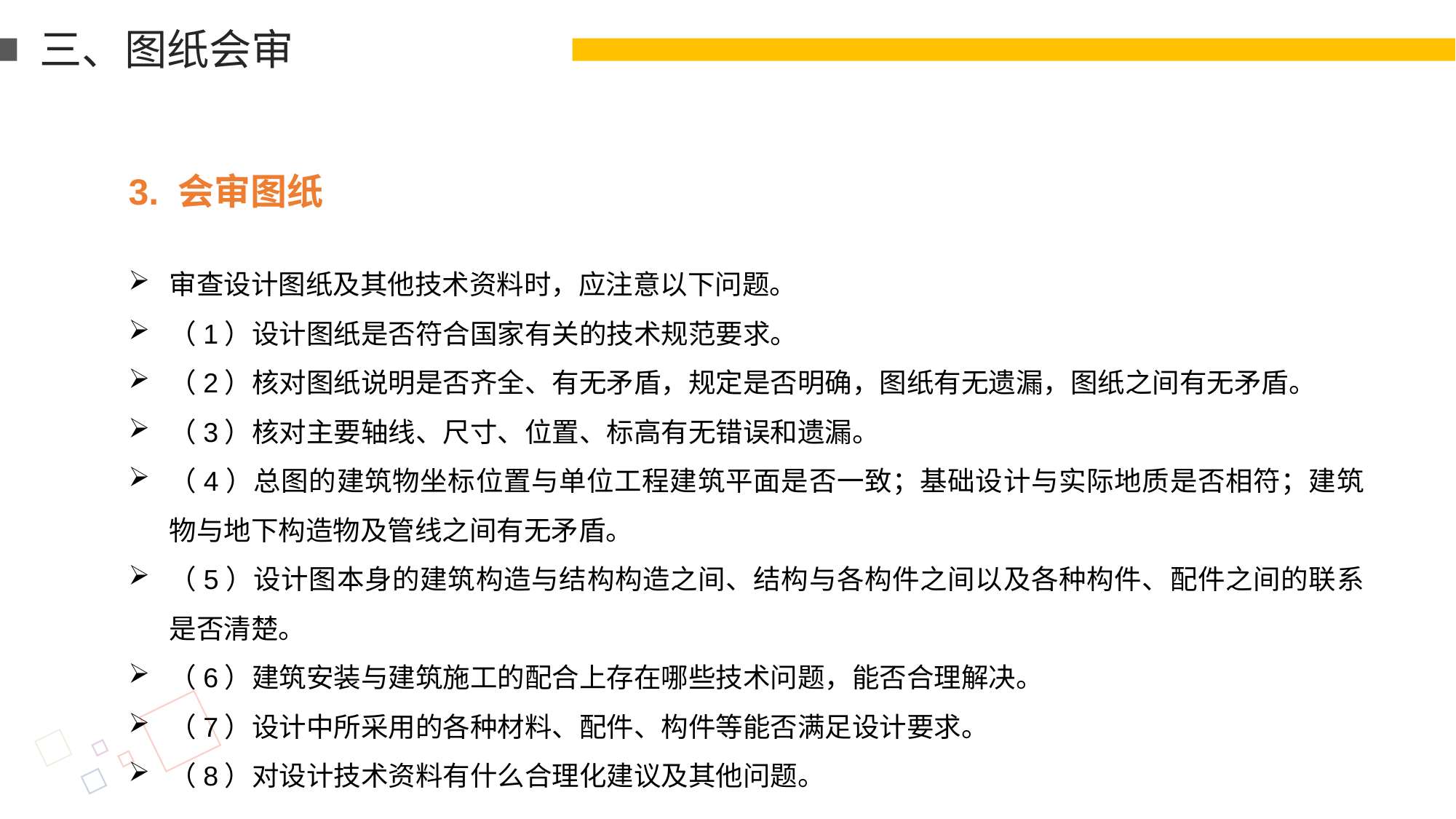

三、图纸会审
3. 会审图纸
审查设计图纸及其他技术资料时，应注意以下问题。
（1）设计图纸是否符合国家有关的技术规范要求。
（2）核对图纸说明是否齐全、有无矛盾，规定是否明确，图纸有无遗漏，图纸之间有无矛盾。
（3）核对主要轴线、尺寸、位置、标高有无错误和遗漏。
（4）总图的建筑物坐标位置与单位工程建筑平面是否一致；基础设计与实际地质是否相符；建筑物与地下构造物及管线之间有无矛盾。
（5）设计图本身的建筑构造与结构构造之间、结构与各构件之间以及各种构件、配件之间的联系是否清楚。
（6）建筑安装与建筑施工的配合上存在哪些技术问题，能否合理解决。
（7）设计中所采用的各种材料、配件、构件等能否满足设计要求。
（8）对设计技术资料有什么合理化建议及其他问题。